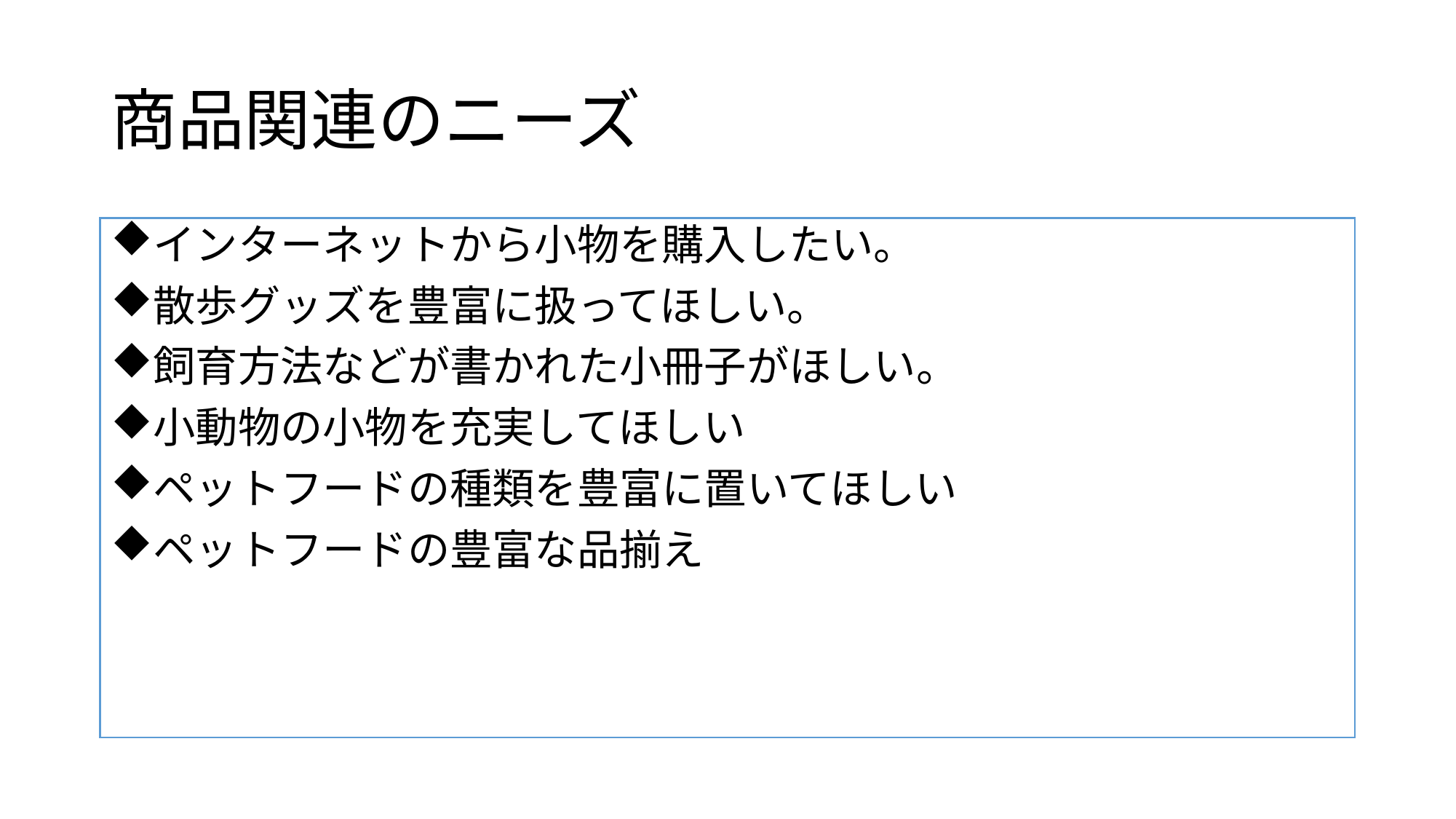

# 商品関連のニーズ
インターネットから小物を購入したい。
散歩グッズを豊富に扱ってほしい。
飼育方法などが書かれた小冊子がほしい。
小動物の小物を充実してほしい
ペットフードの種類を豊富に置いてほしい
ペットフードの豊富な品揃え